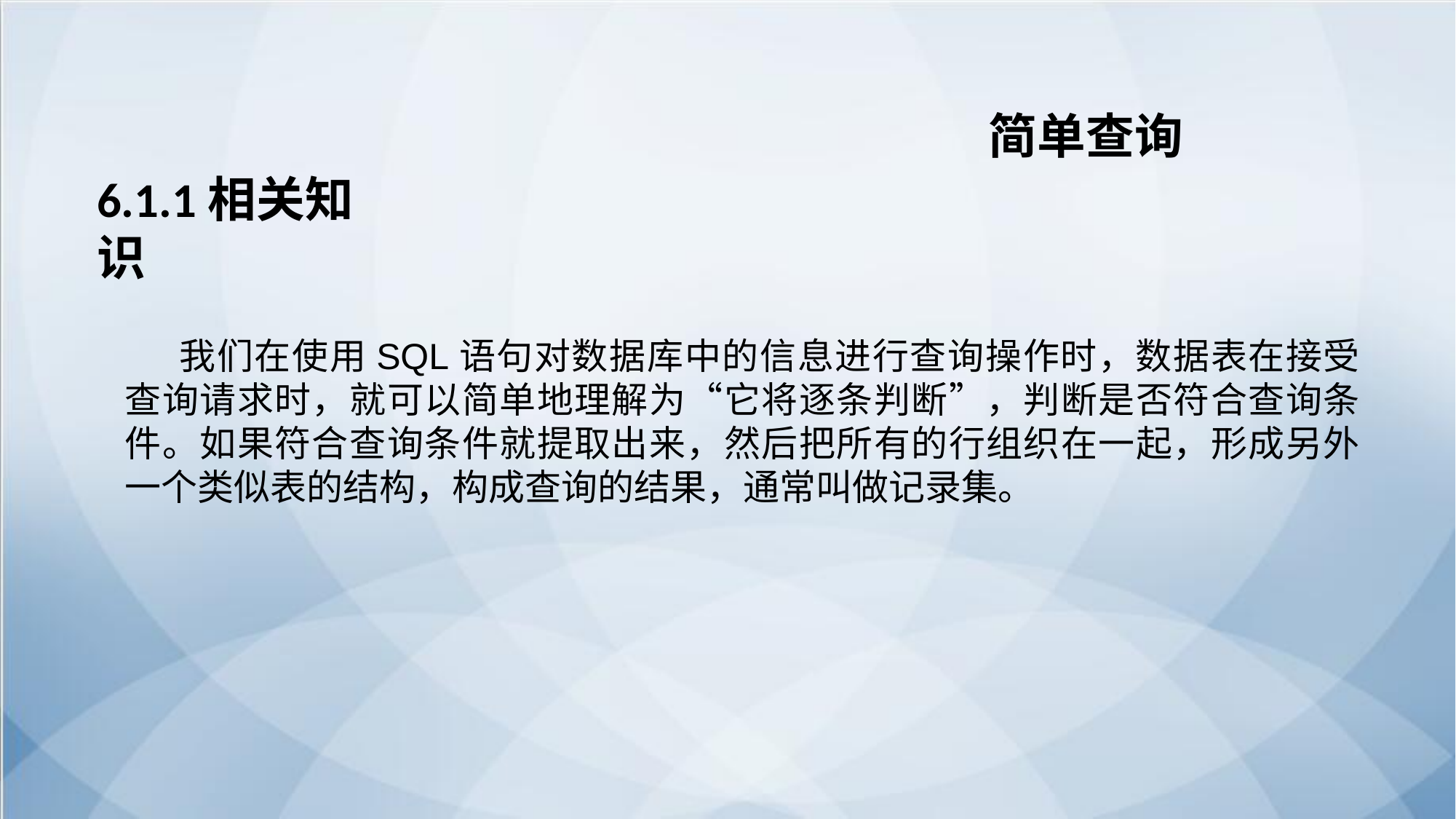

简单查询
6.1.1相关知识

我们在使用SQL语句对数据库中的信息进行查询操作时，数据表在接受查询请求时，就可以简单地理解为“它将逐条判断”，判断是否符合查询条件。如果符合查询条件就提取出来，然后把所有的行组织在一起，形成另外一个类似表的结构，构成查询的结果，通常叫做记录集。